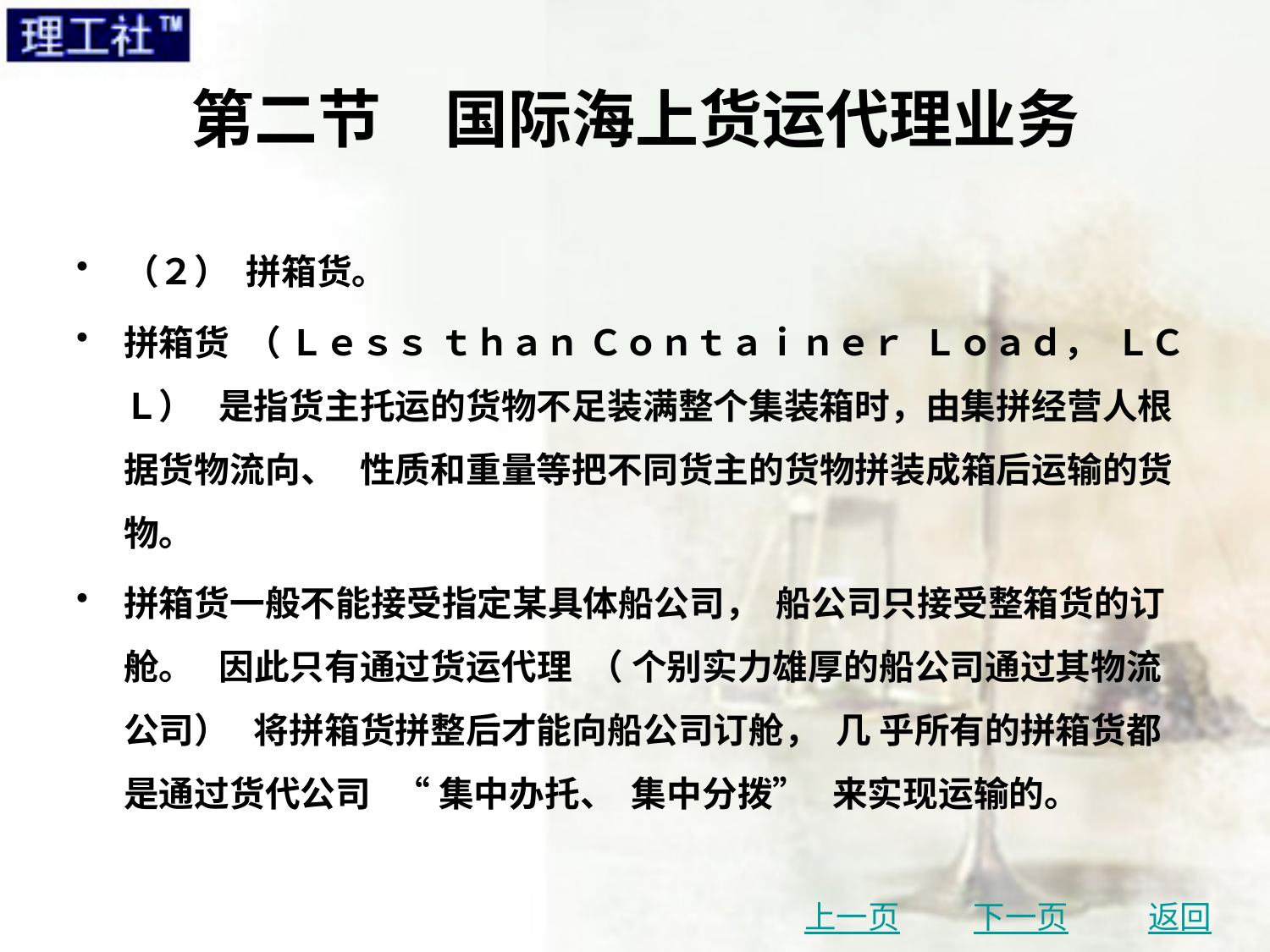

# 第二节　国际海上货运代理业务
（２）  拼箱货。
拼箱货  （ Ｌｅｓｓ ｔｈａｎ Ｃｏｎｔａｉｎｅｒ  Ｌｏａｄ，  ＬＣＬ）   是指货主托运的货物不足装满整个集装箱时，由集拼经营人根据货物流向、   性质和重量等把不同货主的货物拼装成箱后运输的货物。
拼箱货一般不能接受指定某具体船公司，  船公司只接受整箱货的订舱。   因此只有通过货运代理  （ 个别实力雄厚的船公司通过其物流公司）   将拼箱货拼整后才能向船公司订舱，  几 乎所有的拼箱货都是通过货代公司   “ 集中办托、  集中分拨”   来实现运输的。
上一页
下一页
返回